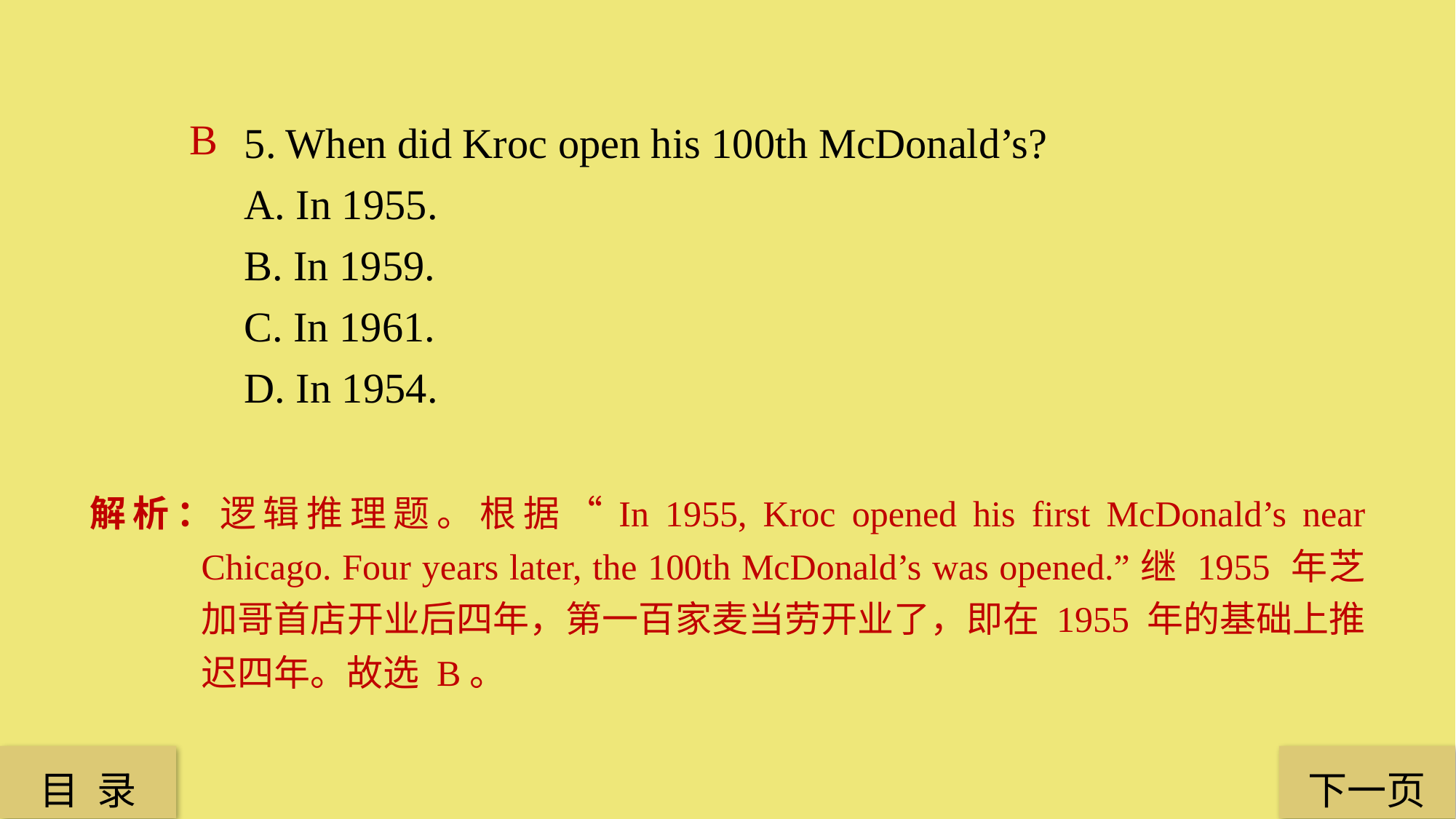

5. When did Kroc open his 100th McDonald’s?
A. In 1955.
B. In 1959.
C. In 1961.
D. In 1954.
B
解析：逻辑推理题。根据“In 1955, Kroc opened his first McDonald’s near Chicago. Four years later, the 100th McDonald’s was opened.”继 1955 年芝加哥首店开业后四年，第一百家麦当劳开业了，即在 1955 年的基础上推迟四年。故选 B。